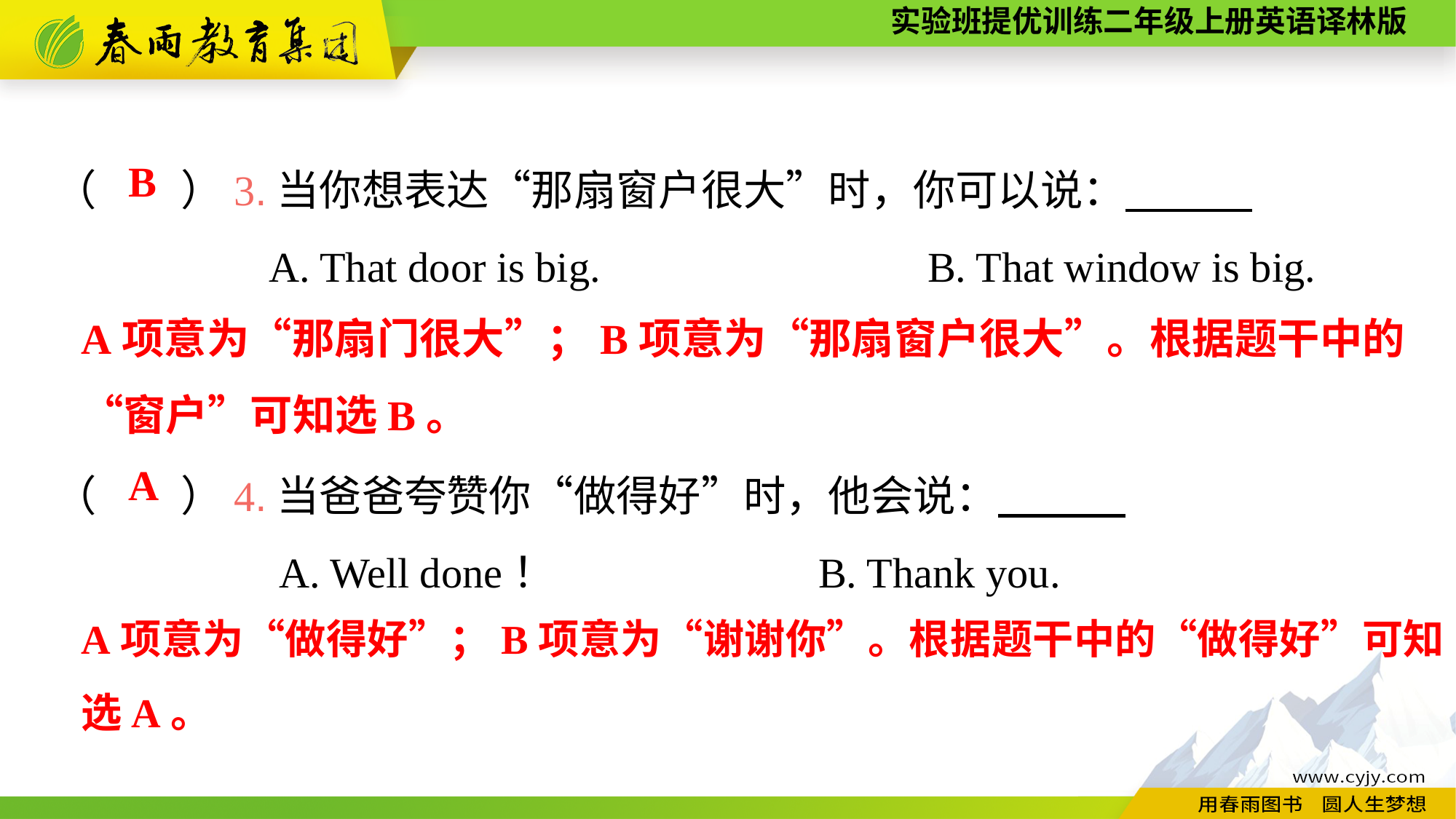

（　　）3.当你想表达“那扇窗户很大”时，你可以说：
A. That door is big.			B. That window is big.

（　　）4.当爸爸夸赞你“做得好”时，他会说：
A. Well done！			B. Thank you.
B
A项意为“那扇门很大”；B项意为“那扇窗户很大”。根据题干中的“窗户”可知选B。
A
A项意为“做得好”；B项意为“谢谢你”。根据题干中的“做得好”可知选A。